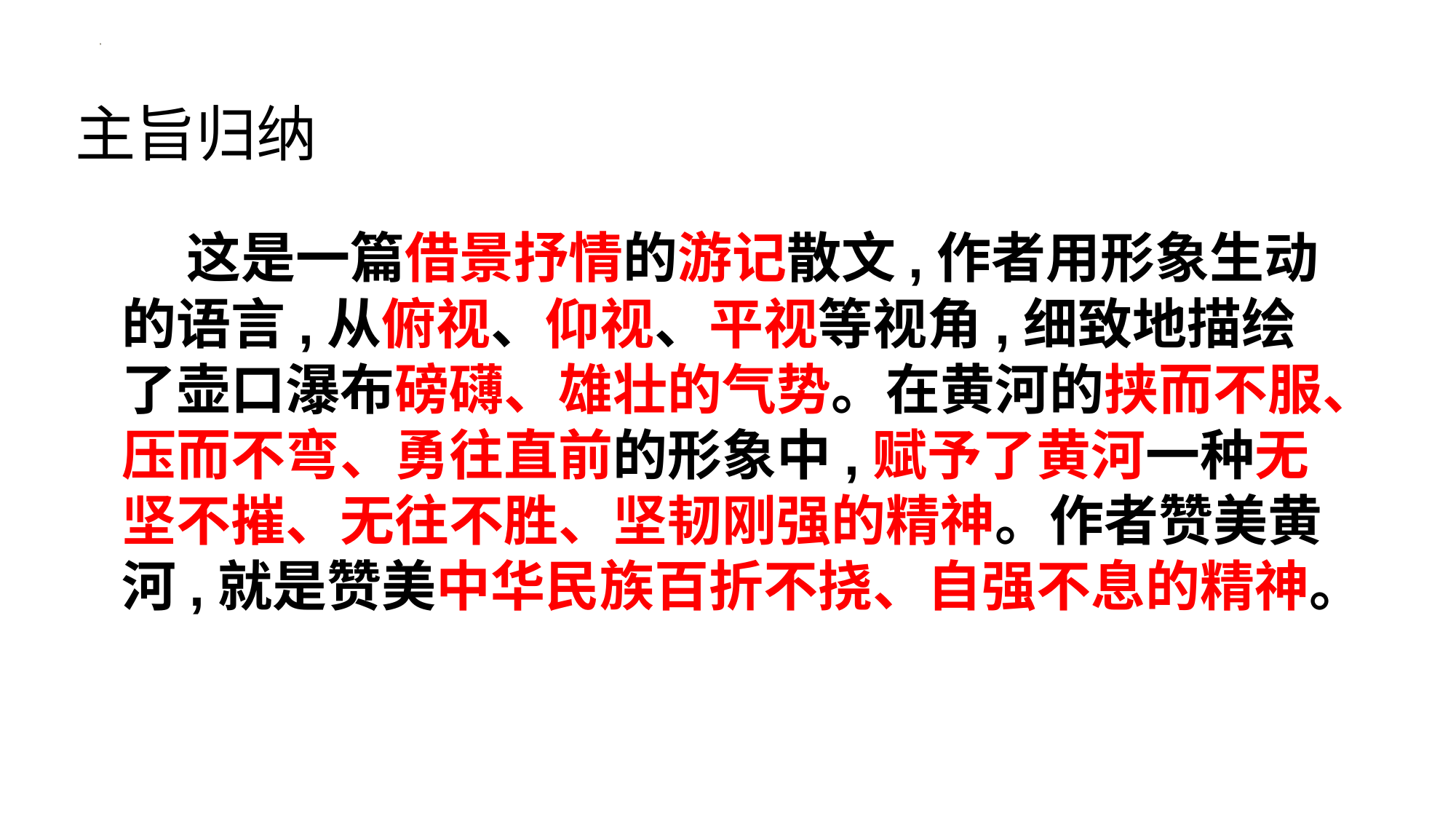

主旨归纳
    这是一篇借景抒情的游记散文,作者用形象生动的语言,从俯视、仰视、平视等视角,细致地描绘了壶口瀑布磅礴、雄壮的气势。在黄河的挟而不服、压而不弯、勇往直前的形象中,赋予了黄河一种无坚不摧、无往不胜、坚韧刚强的精神。作者赞美黄河,就是赞美中华民族百折不挠、自强不息的精神。